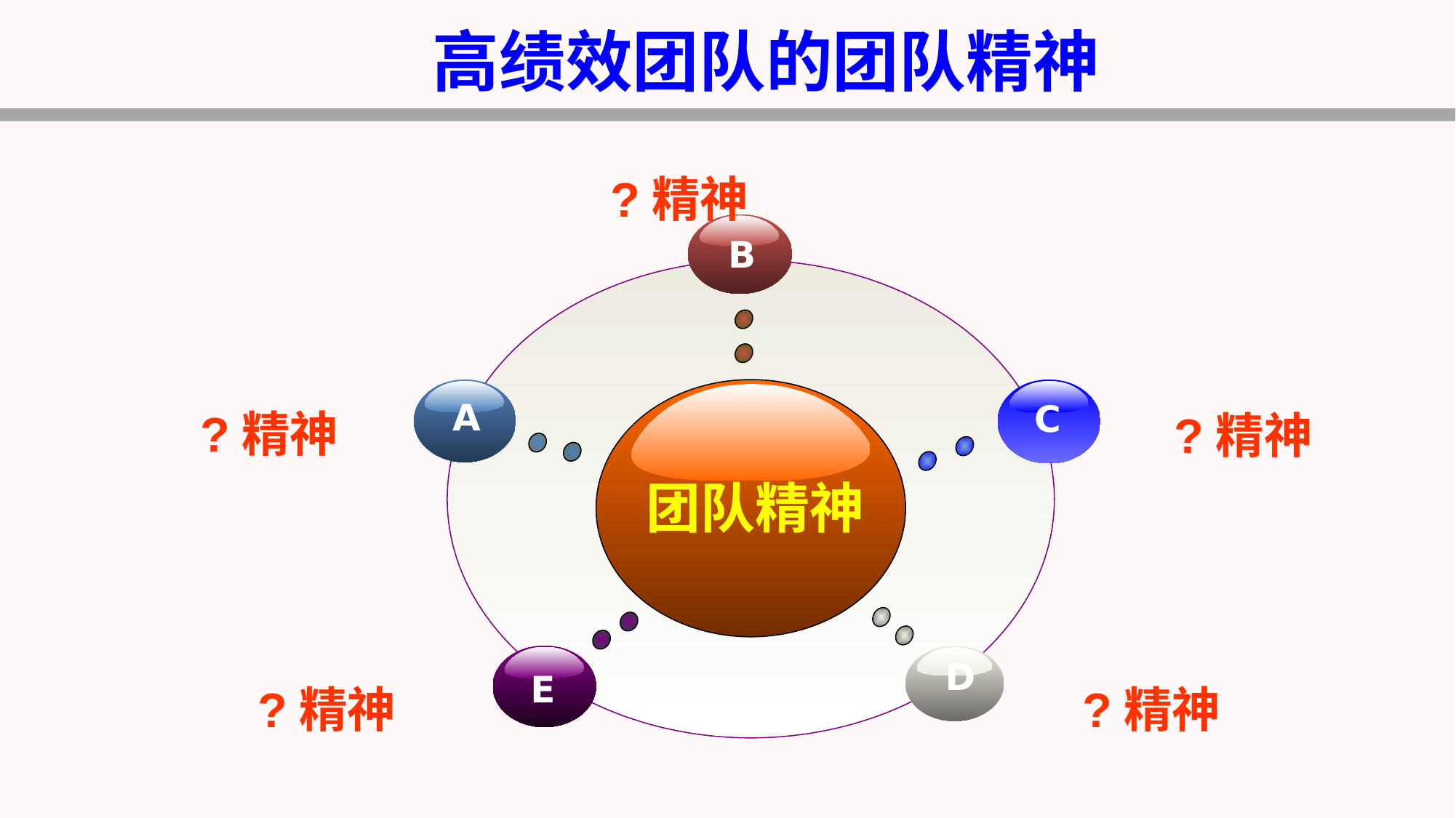

高绩效团队的团队精神
         ?精神

B

A

C
?精神
?精神

团队精神

E

D
?精神
?精神